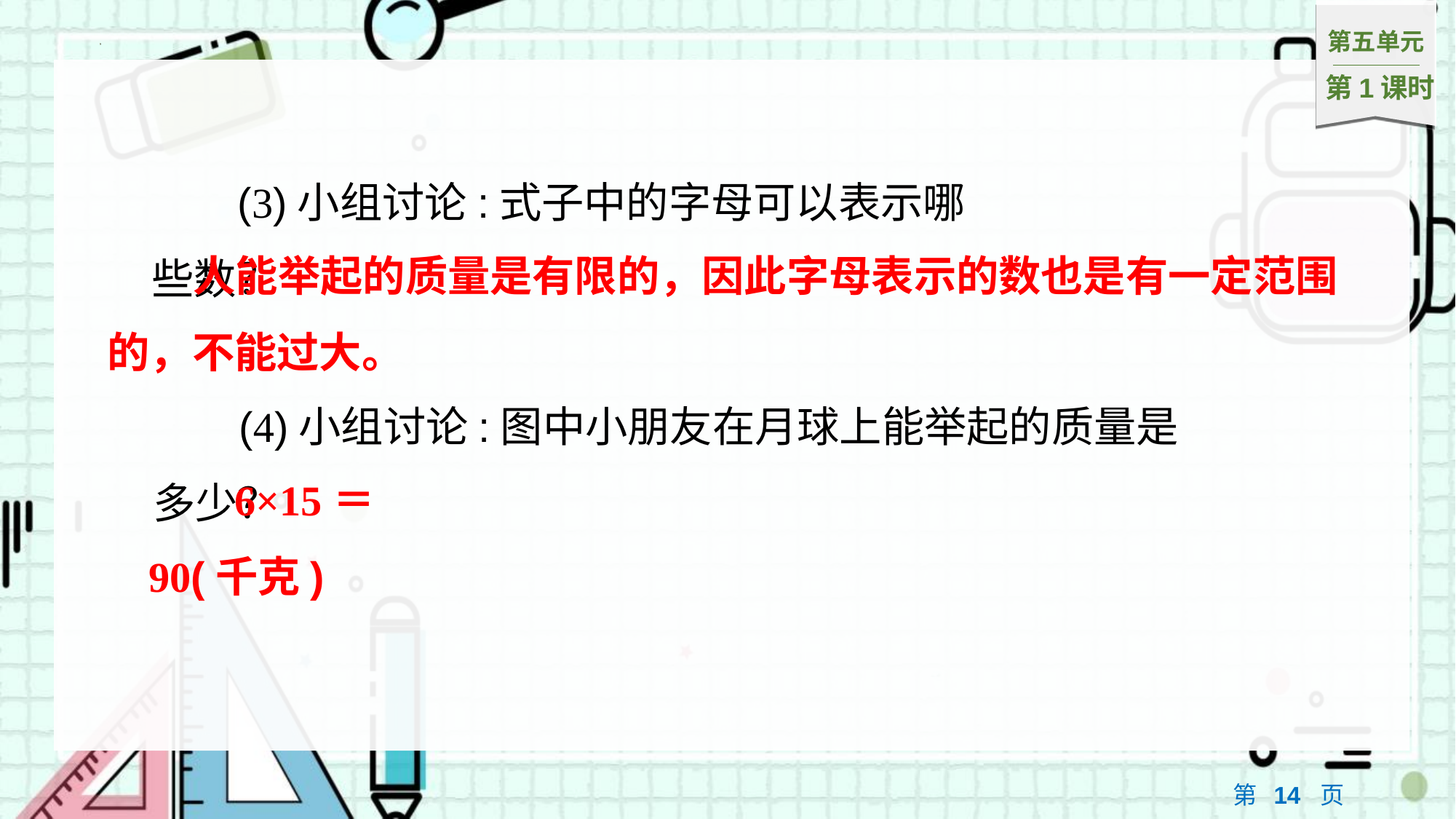

(3)小组讨论:式子中的字母可以表示哪些数？
人能举起的质量是有限的，因此字母表示的数也是有一定范围的，不能过大。
(4)小组讨论:图中小朋友在月球上能举起的质量是多少？
6×15＝90(千克)